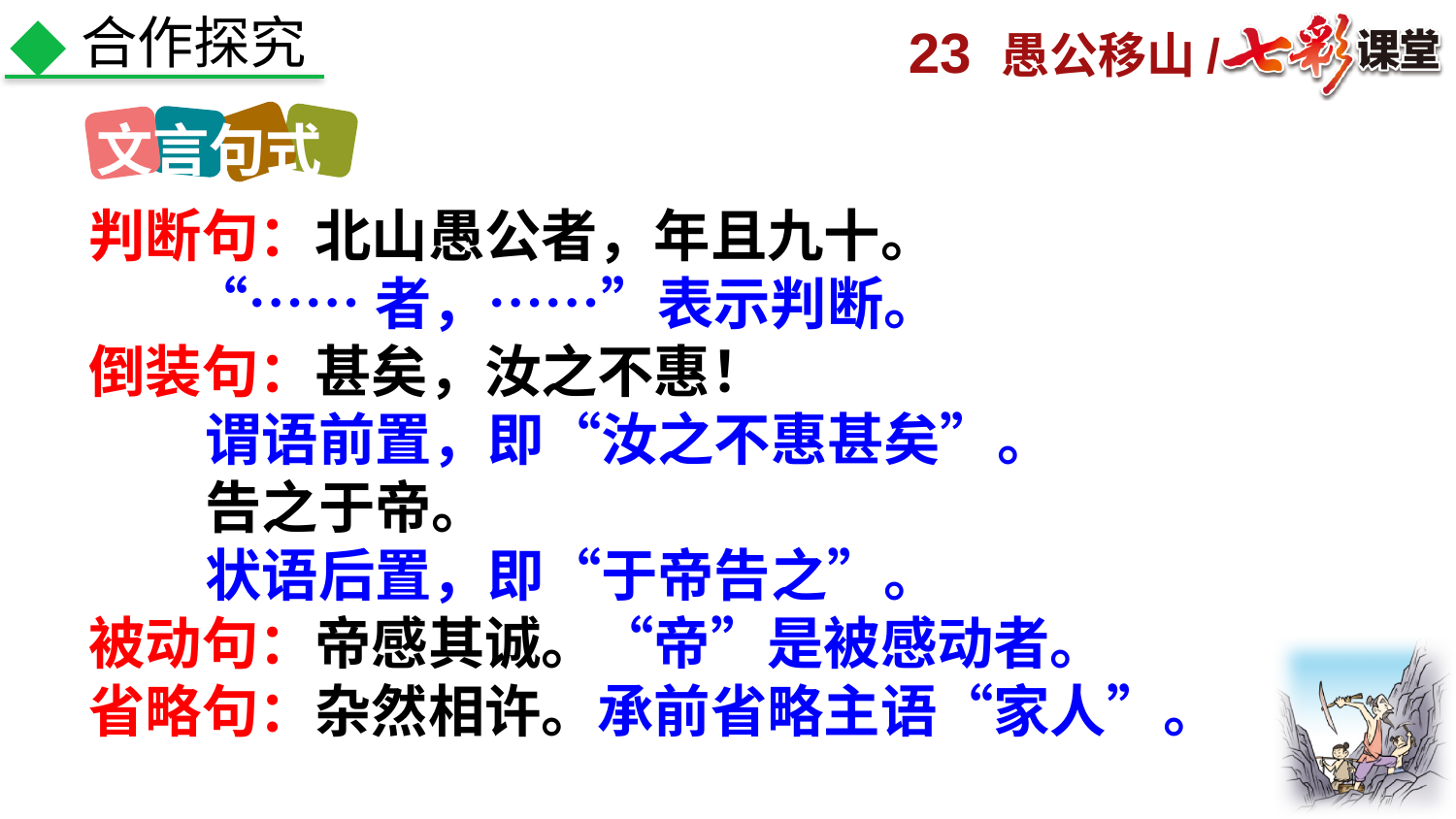

合作探究

文言句式

判断句：北山愚公者，年且九十。
        “……者，……”表示判断。
倒装句：甚矣，汝之不惠！
        谓语前置，即“汝之不惠甚矣”。
        告之于帝。
        状语后置，即“于帝告之”。
被动句：帝感其诚。“帝”是被感动者。
省略句：杂然相许。承前省略主语“家人”。